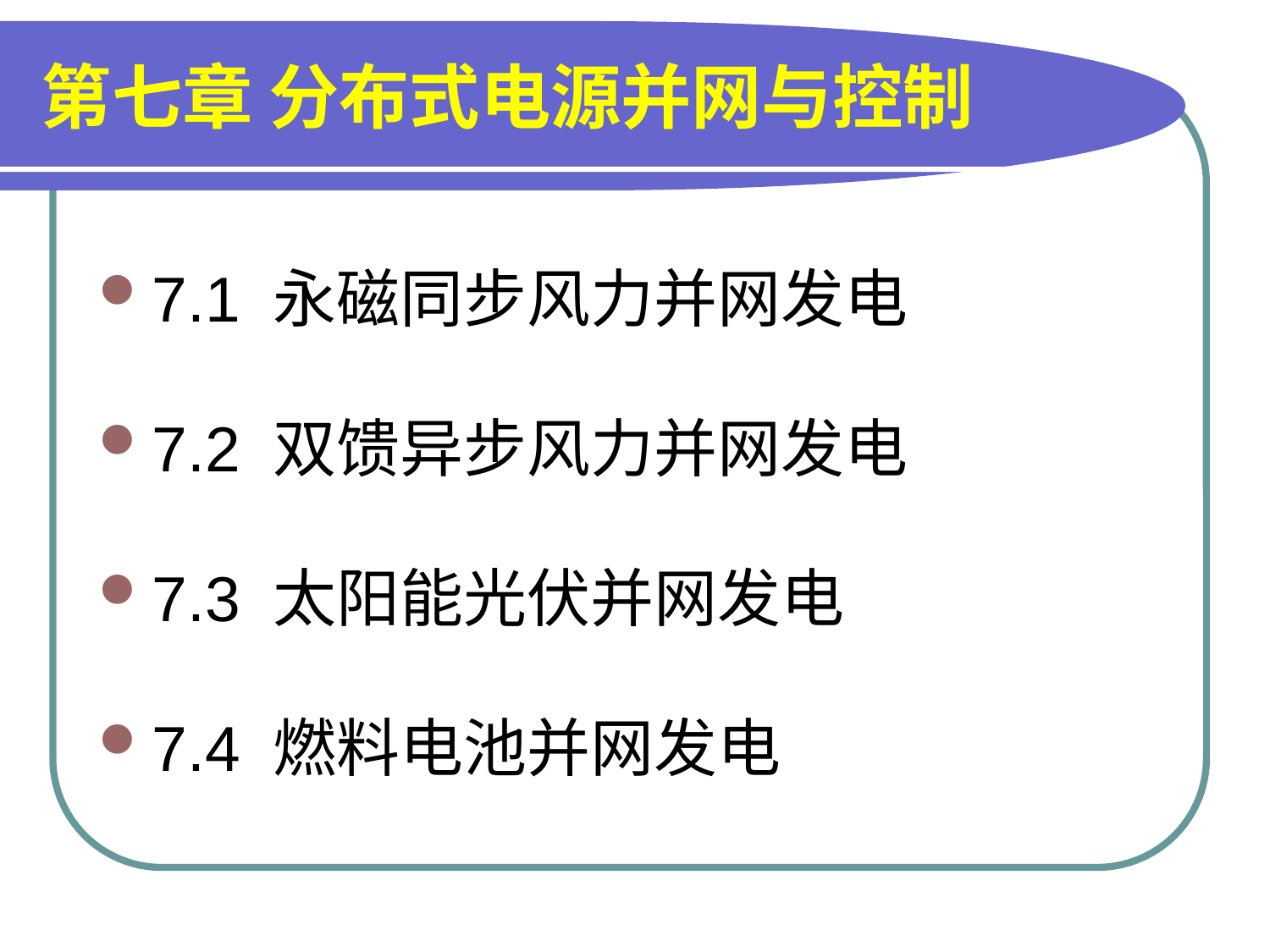

# 第七章 分布式电源并网与控制
7.1 永磁同步风力并网发电
7.2 双馈异步风力并网发电
7.3 太阳能光伏并网发电
7.4 燃料电池并网发电
138